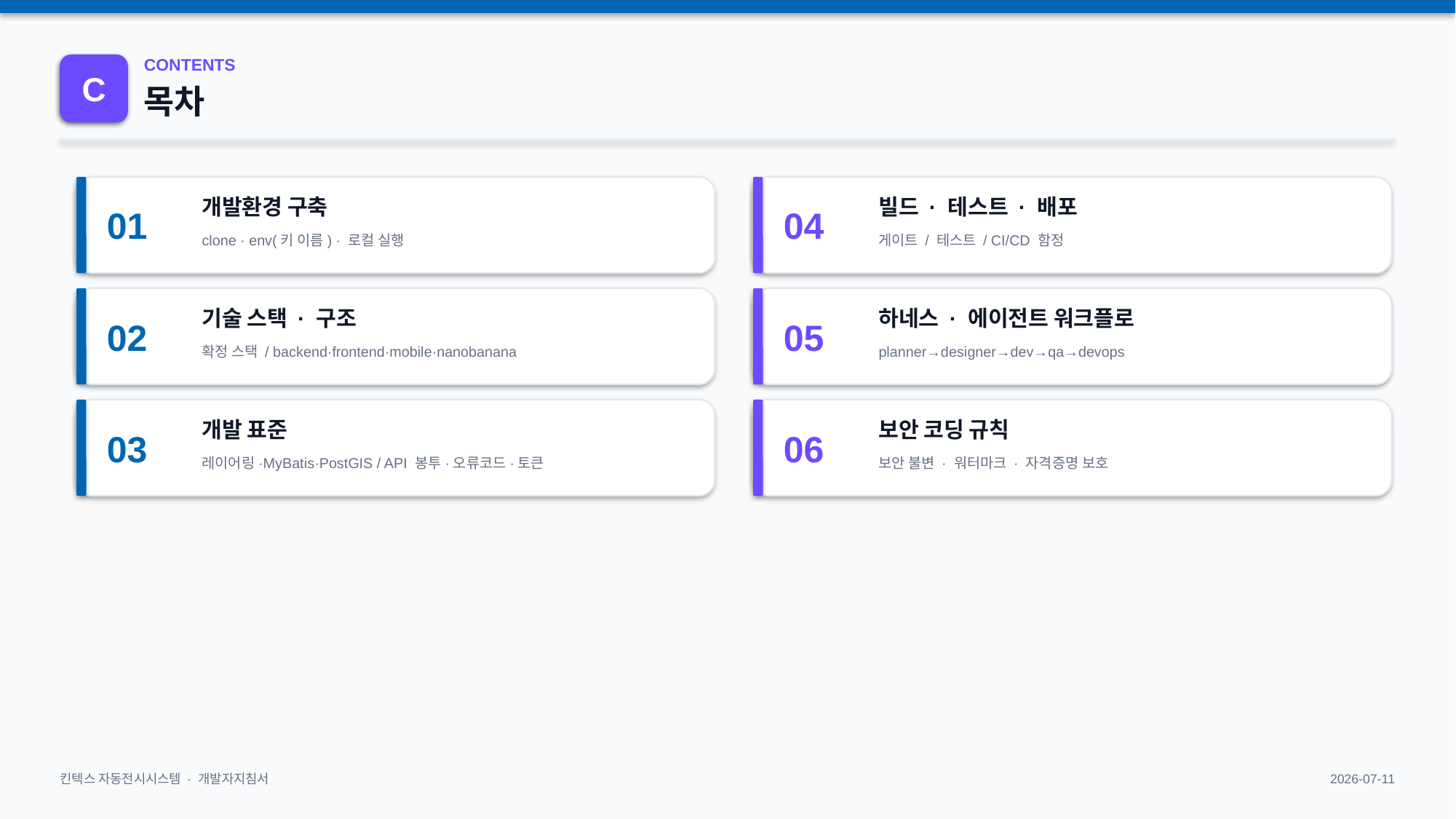

00

C
CONTENTS
목차

01

04
개발환경 구축
빌드 · 테스트 · 배포
clone · env(키 이름) · 로컬 실행
게이트 / 테스트 / CI/CD 함정

02

05
기술 스택 · 구조
하네스 · 에이전트 워크플로
확정 스택 / backend·frontend·mobile·nanobanana
planner→designer→dev→qa→devops

03

06
개발 표준
보안 코딩 규칙
레이어링·MyBatis·PostGIS / API 봉투·오류코드·토큰
보안 불변 · 워터마크 · 자격증명 보호
킨텍스 자동전시시스템 · 개발자지침서
2026-07-11